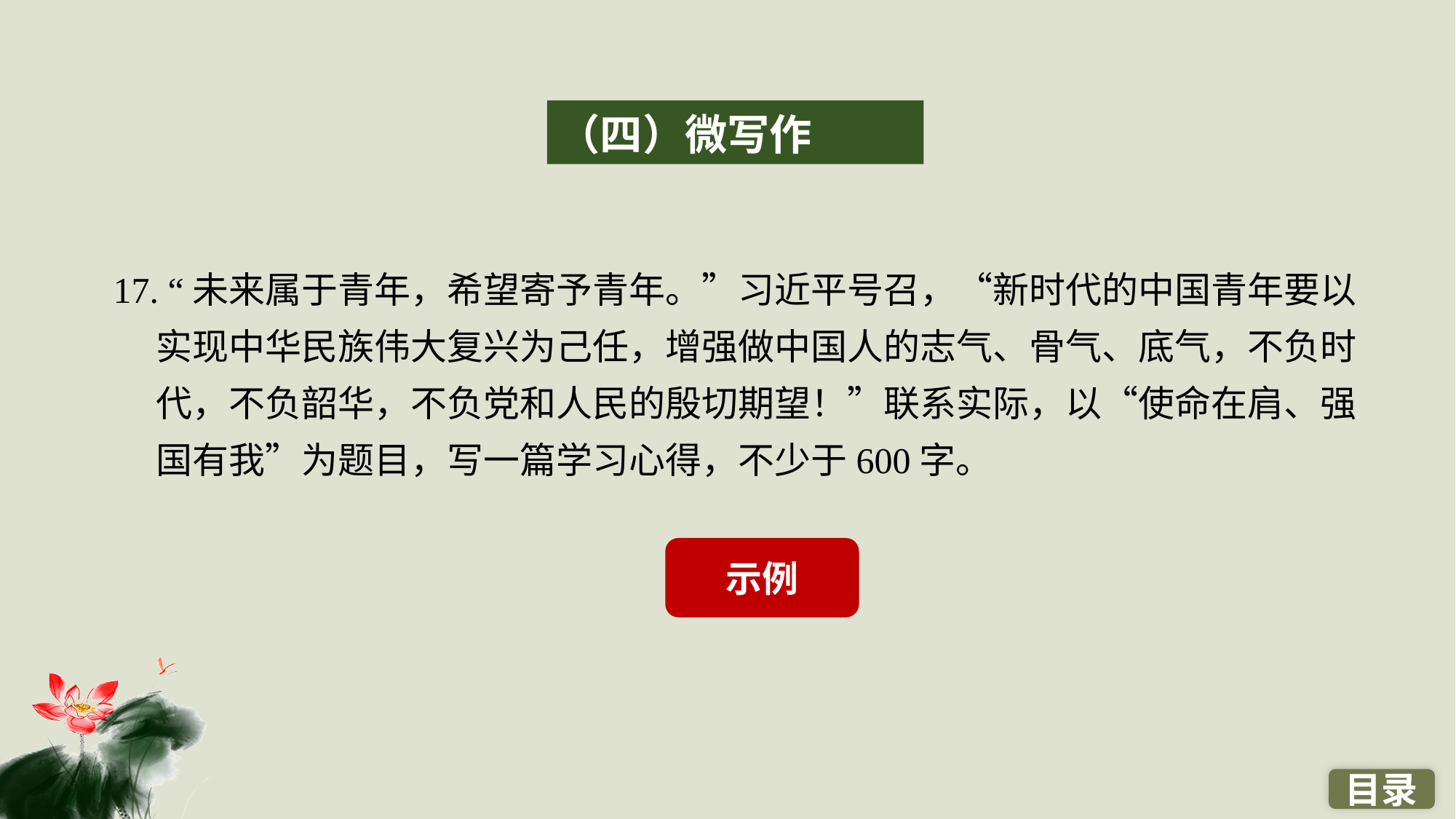

（四）微写作
17. “未来属于青年，希望寄予青年。”习近平号召，“新时代的中国青年要以实现中华民族伟大复兴为己任，增强做中国人的志气、骨气、底气，不负时代，不负韶华，不负党和人民的殷切期望！”联系实际，以“使命在肩、强国有我”为题目，写一篇学习心得，不少于600字。
示例